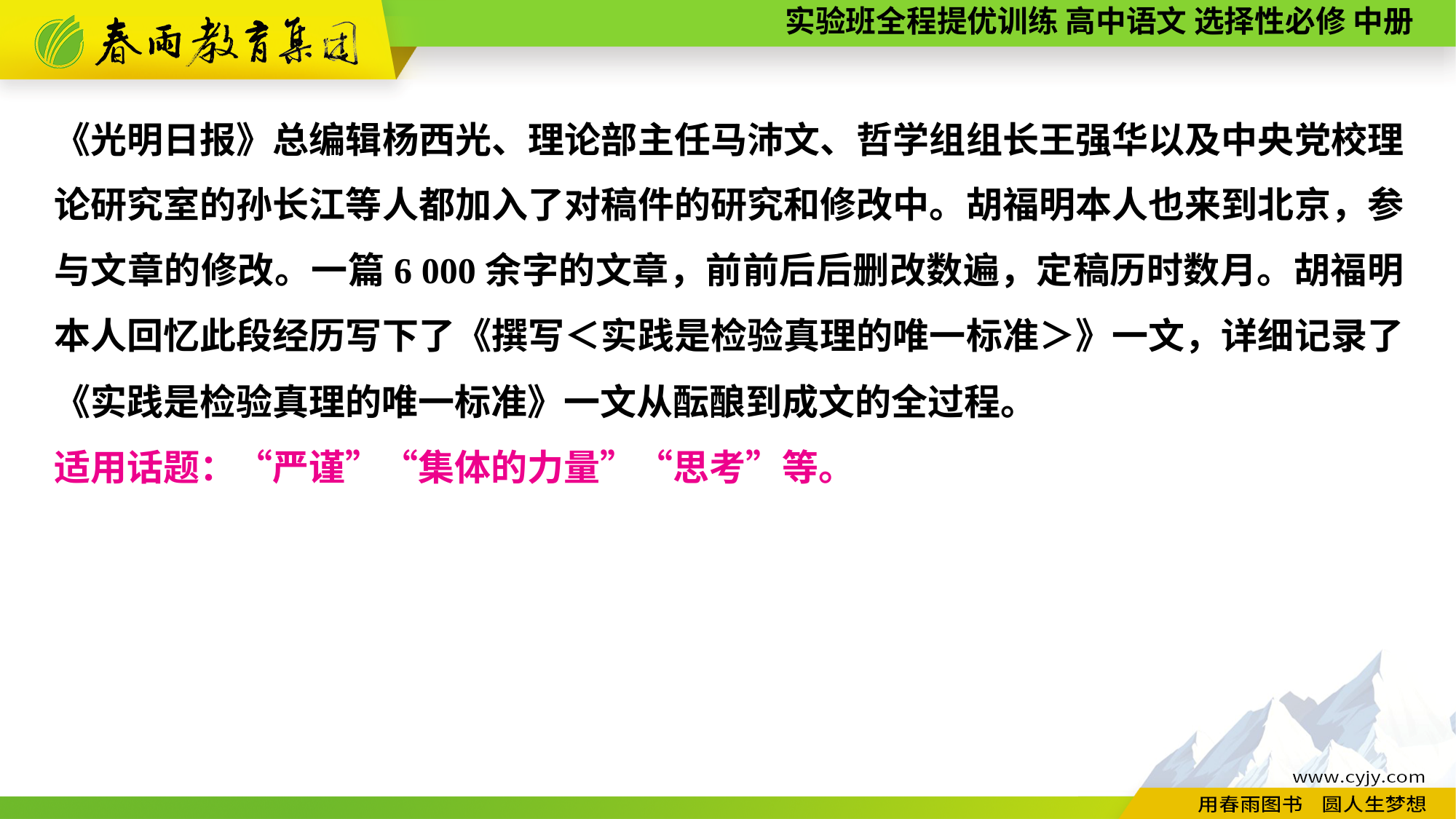

《光明日报》总编辑杨西光、理论部主任马沛文、哲学组组长王强华以及中央党校理论研究室的孙长江等人都加入了对稿件的研究和修改中。胡福明本人也来到北京，参与文章的修改。一篇6 000余字的文章，前前后后删改数遍，定稿历时数月。胡福明本人回忆此段经历写下了《撰写＜实践是检验真理的唯一标准＞》一文，详细记录了《实践是检验真理的唯一标准》一文从酝酿到成文的全过程。
适用话题：“严谨”“集体的力量”“思考”等。